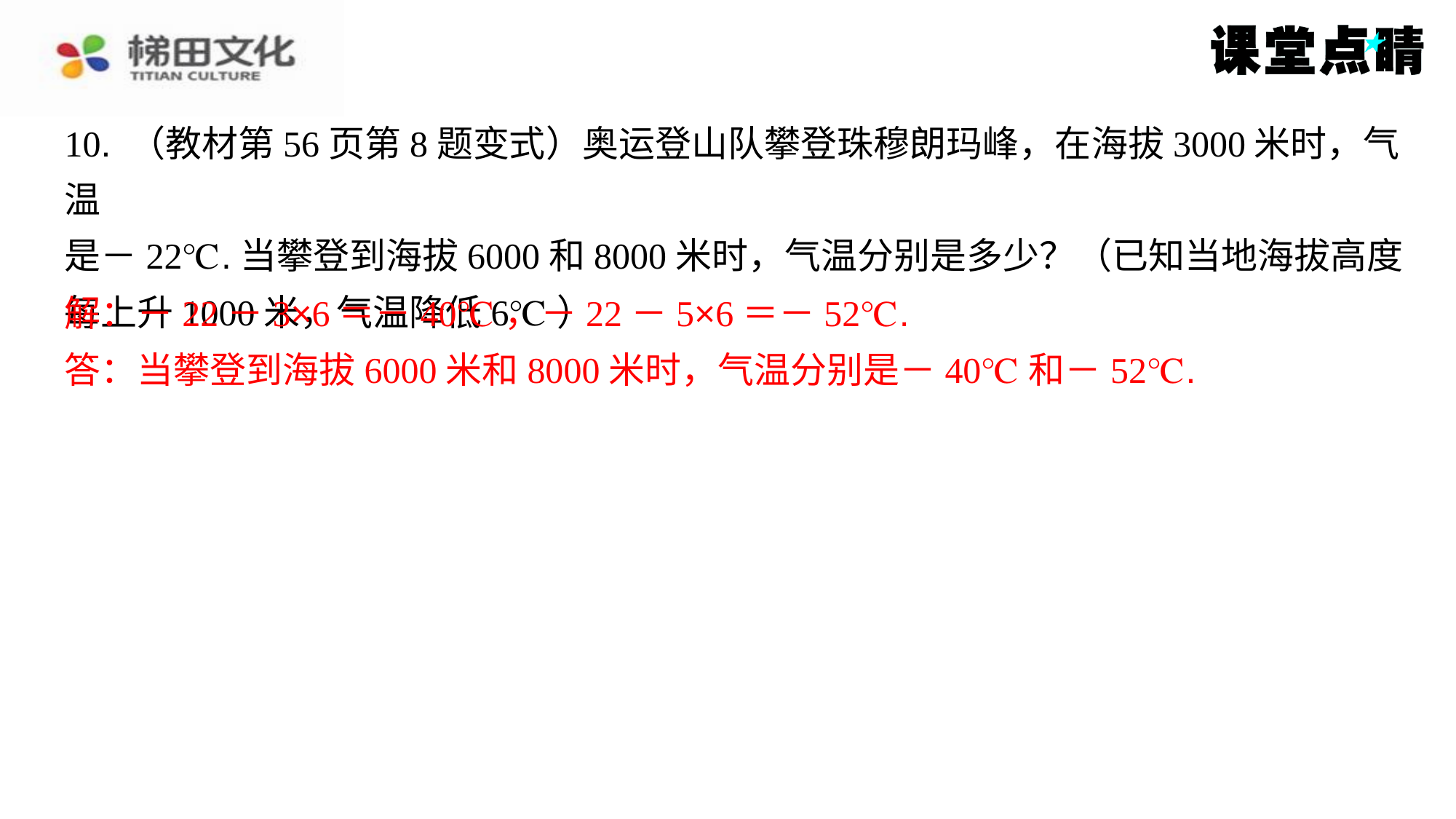

10. （教材第56页第8题变式）奥运登山队攀登珠穆朗玛峰，在海拔3000米时，气温
是－22℃.当攀登到海拔6000和8000米时，气温分别是多少？（已知当地海拔高度
每上升1000米，气温降低6℃）
解：－22－3×6＝－40℃，－22－5×6＝－52℃.
答：当攀登到海拔6000米和8000米时，气温分别是－40℃和－52℃.
解：－22－3×6＝－40℃，－22－5×6＝－52℃.
答：当攀登到海拔6000米和8000米时，气温分别是－40℃和－52℃.